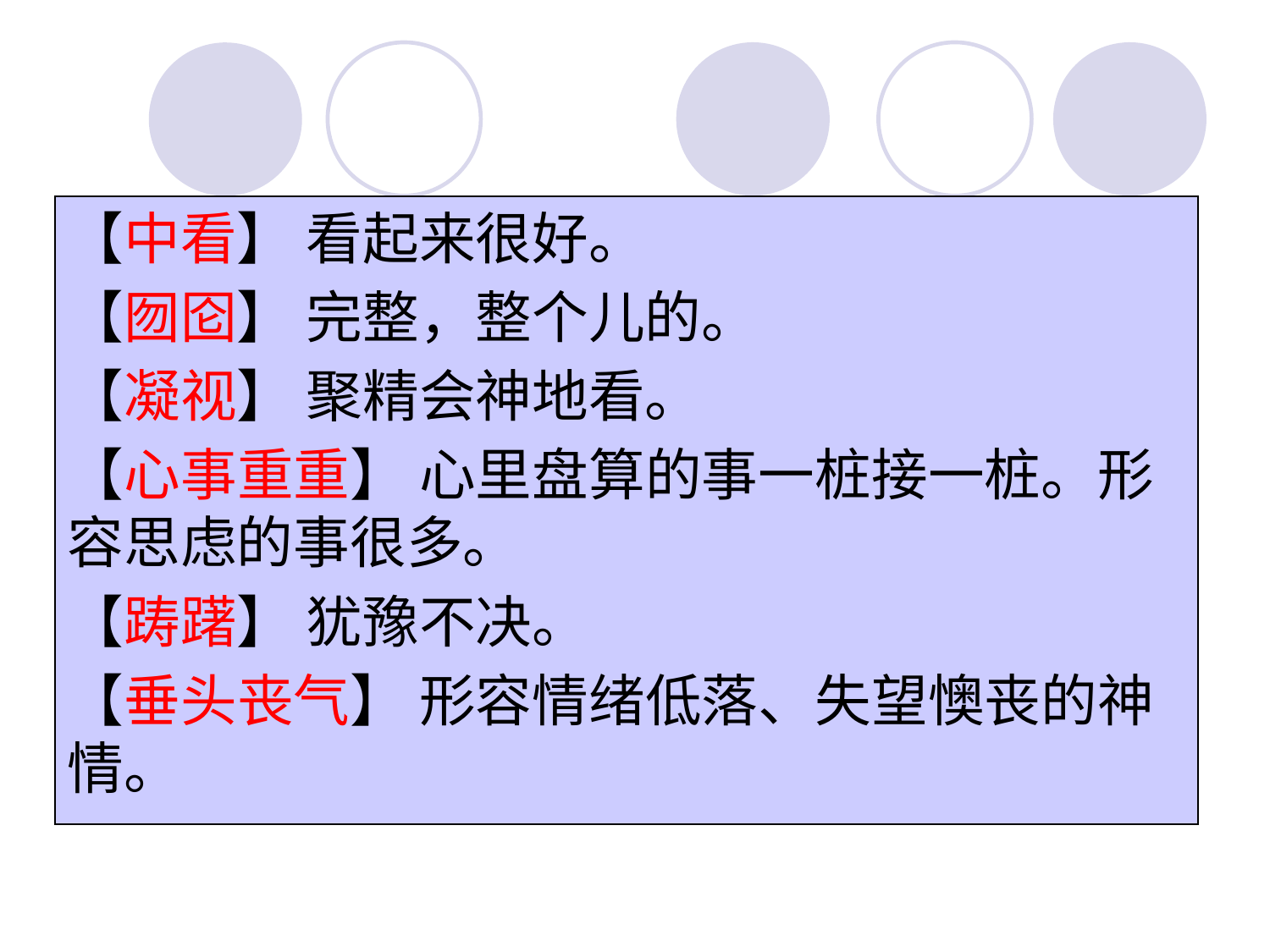

【中看】 看起来很好。
【囫囵】 完整，整个儿的。
【凝视】 聚精会神地看。
【心事重重】 心里盘算的事一桩接一桩。形容思虑的事很多。
【踌躇】 犹豫不决。
【垂头丧气】 形容情绪低落、失望懊丧的神情。